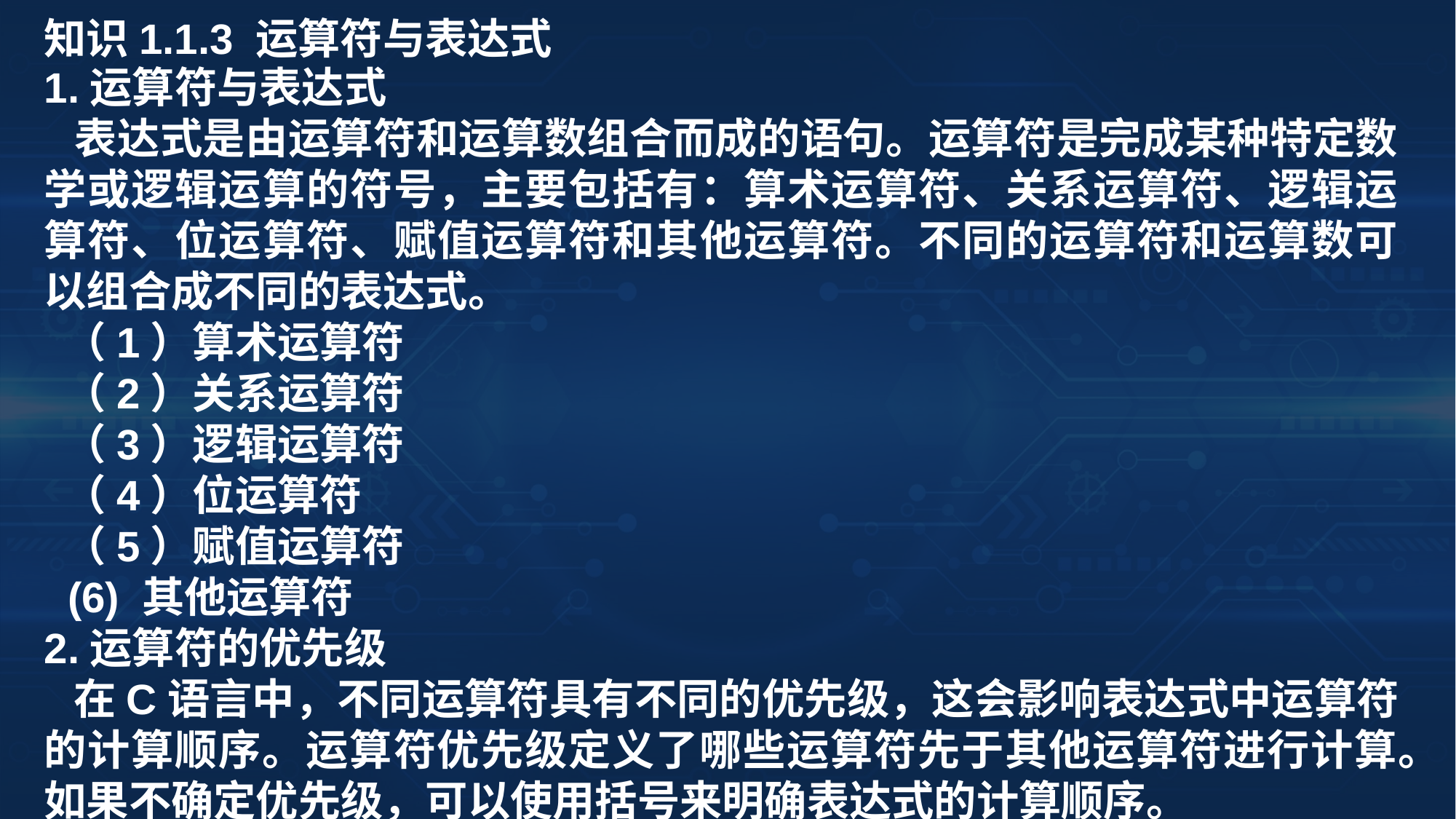

知识1.1.3 运算符与表达式
1.运算符与表达式
  表达式是由运算符和运算数组合而成的语句。运算符是完成某种特定数学或逻辑运算的符号，主要包括有：算术运算符、关系运算符、逻辑运算符、位运算符、赋值运算符和其他运算符。不同的运算符和运算数可以组合成不同的表达式。
 （1）算术运算符
 （2）关系运算符
 （3）逻辑运算符
 （4）位运算符
 （5）赋值运算符
  (6) 其他运算符
2.运算符的优先级
  在C语言中，不同运算符具有不同的优先级，这会影响表达式中运算符的计算顺序。运算符优先级定义了哪些运算符先于其他运算符进行计算。如果不确定优先级，可以使用括号来明确表达式的计算顺序。